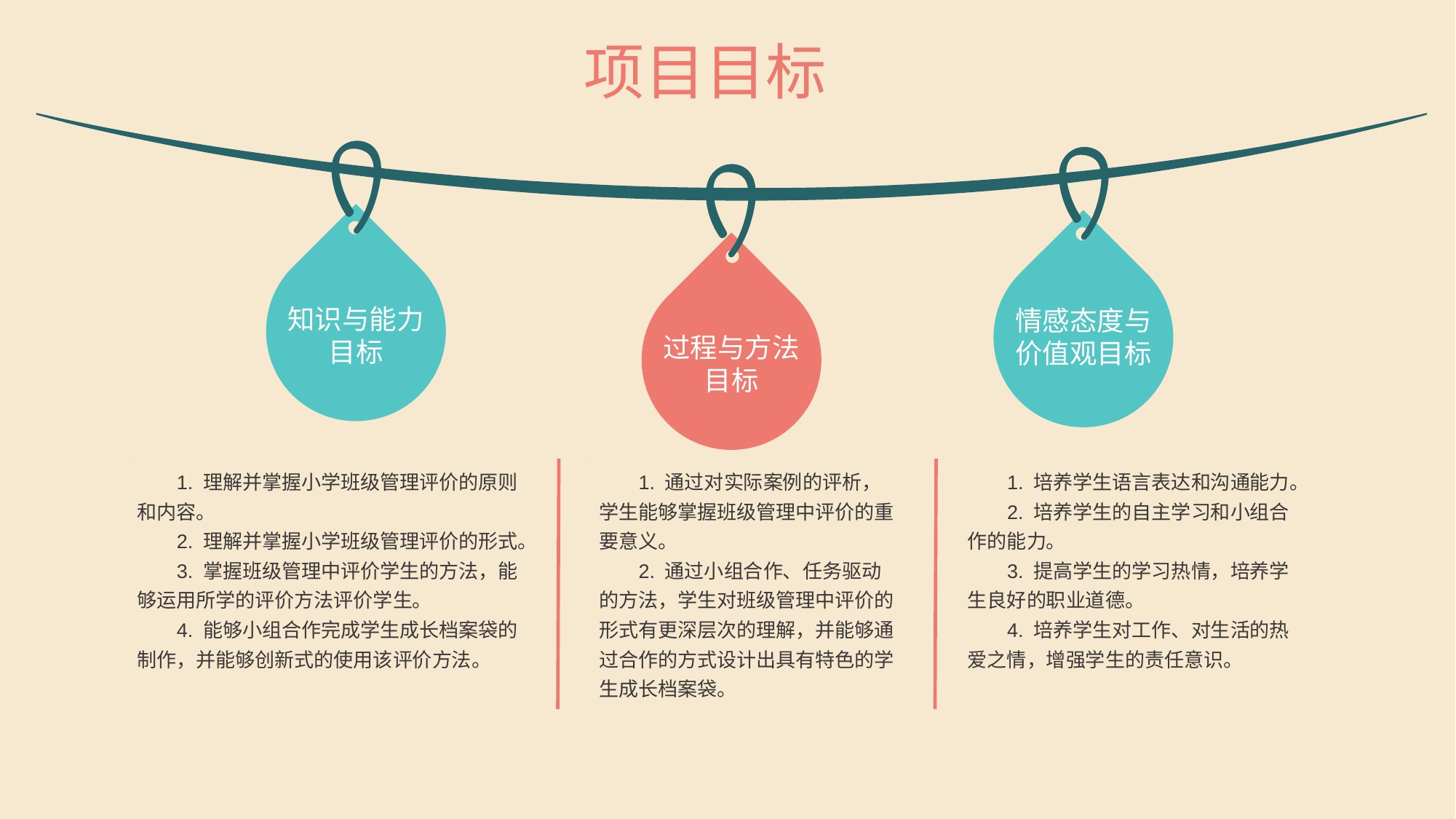

项目目标

知识与能力目标

情感态度与价值观目标

过程与方法目标
1. 理解并掌握小学班级管理评价的原则和内容。
2. 理解并掌握小学班级管理评价的形式。
3. 掌握班级管理中评价学生的方法，能够运用所学的评价方法评价学生。
4. 能够小组合作完成学生成长档案袋的制作，并能够创新式的使用该评价方法。
1. 通过对实际案例的评析，学生能够掌握班级管理中评价的重要意义。
2. 通过小组合作、任务驱动的方法，学生对班级管理中评价的形式有更深层次的理解，并能够通过合作的方式设计出具有特色的学生成长档案袋。
1. 培养学生语言表达和沟通能力。
2. 培养学生的自主学习和小组合作的能力。
3. 提高学生的学习热情，培养学生良好的职业道德。
4. 培养学生对工作、对生活的热爱之情，增强学生的责任意识。